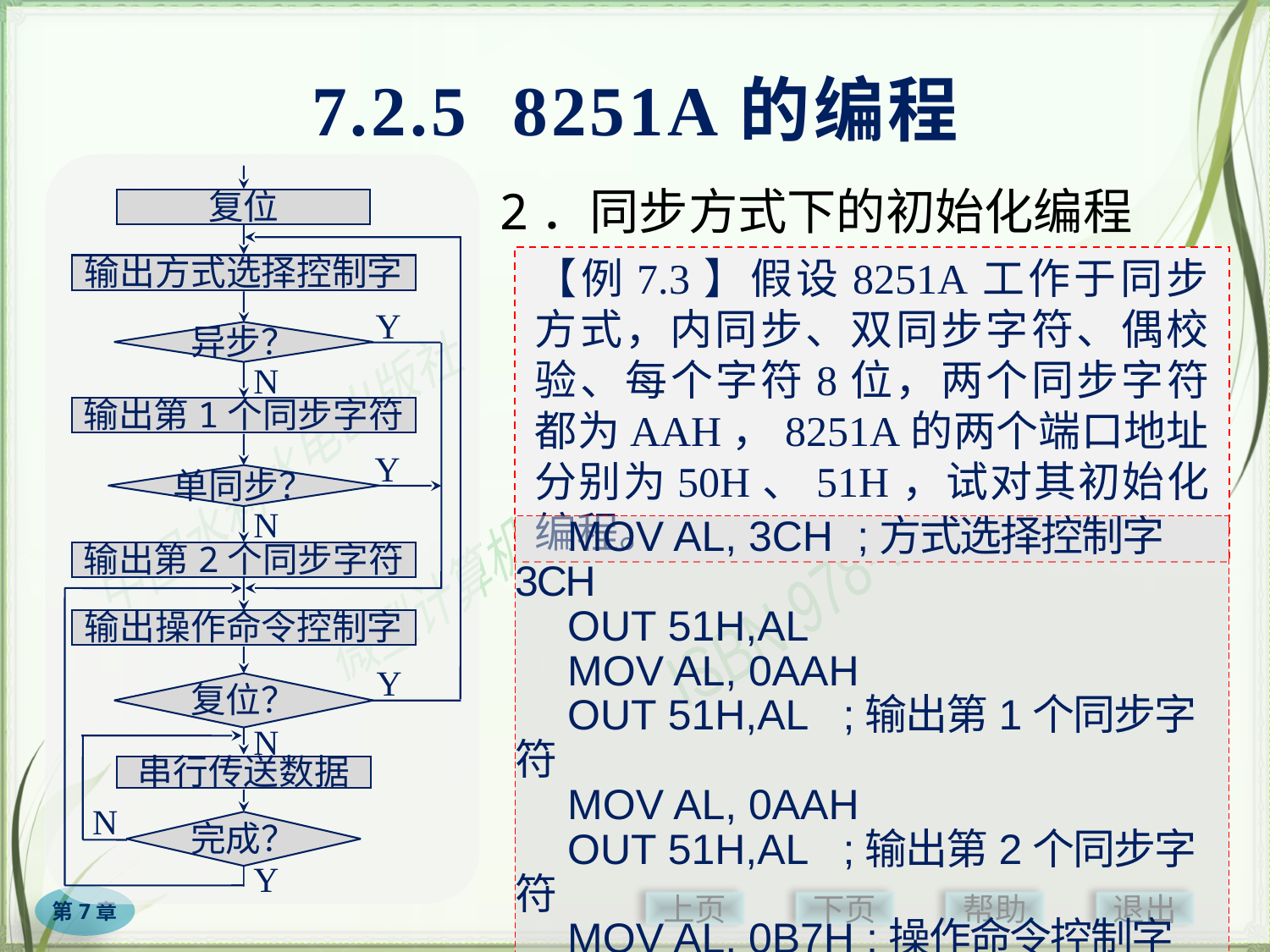

# 7.2.5  8251A的编程

复位

输出方式选择控制字

Y
异步？

N

输出第1个同步字符

Y
单同步？

N

输出第2个同步字符

输出操作命令控制字

Y
复位？

N

串行传送数据

N
完成？

Y

2．同步方式下的初始化编程
【例7.3】假设8251A工作于同步方式，内同步、双同步字符、偶校验、每个字符8位，两个同步字符都为AAH，8251A的两个端口地址分别为50H、51H，试对其初始化编程。
　MOV AL, 3CH  ;方式选择控制字3CH
　OUT 51H,AL
　MOV AL, 0AAH
　OUT 51H,AL   ;输出第1个同步字符
　MOV AL, 0AAH
　OUT 51H,AL   ;输出第2个同步字符
　MOV AL, 0B7H ;操作命令控制字0B7H
　OUT 51H,AL